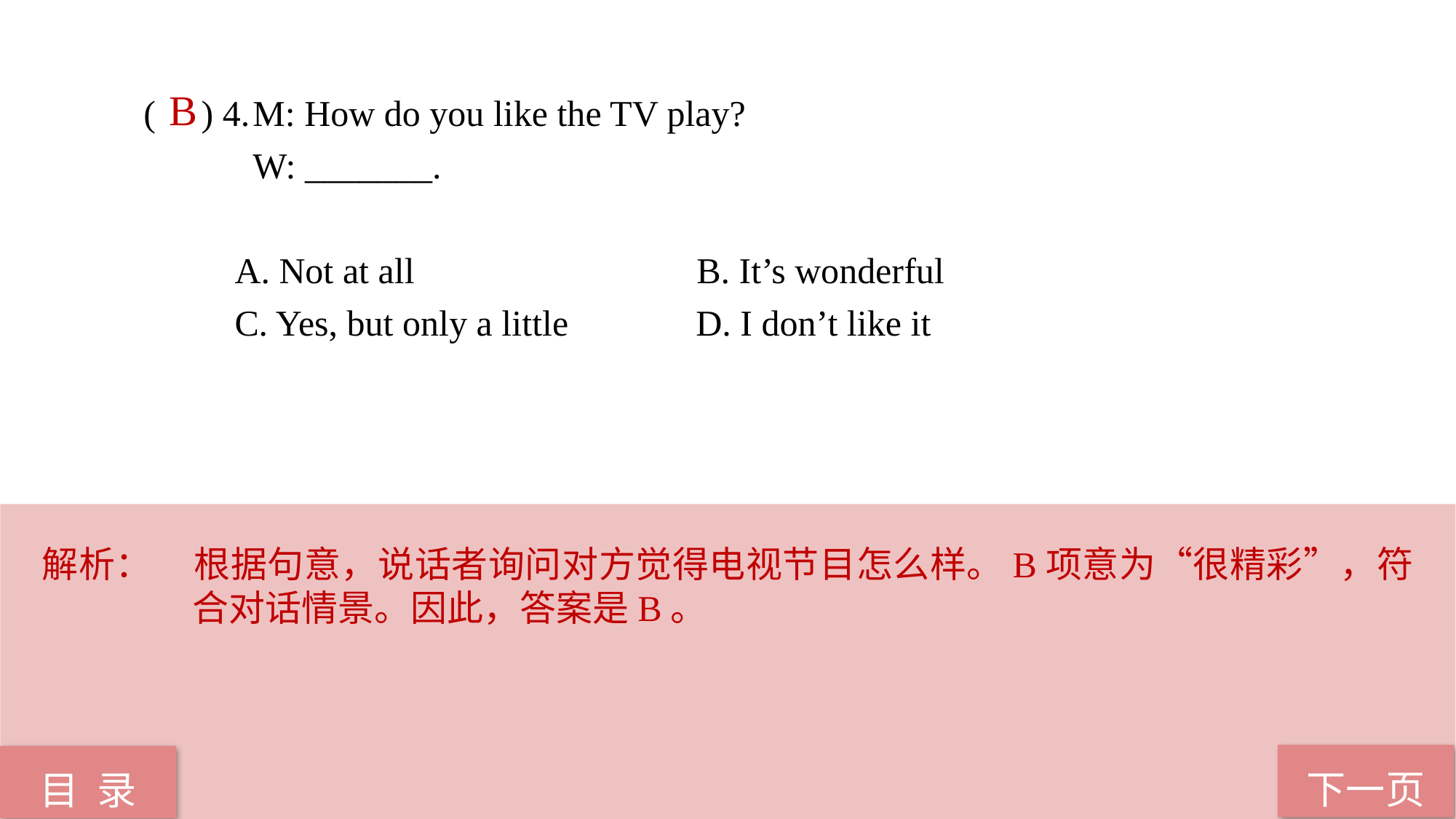

(     ) 4.	M: How do you like the TV play?
            W: _______.

          A. Not at all                               B. It’s wonderful
          C. Yes, but only a little              D. I don’t like it
B
解析：	根据句意，说话者询问对方觉得电视节目怎么样。B项意为“很精彩”，符合对话情景。因此，答案是B。